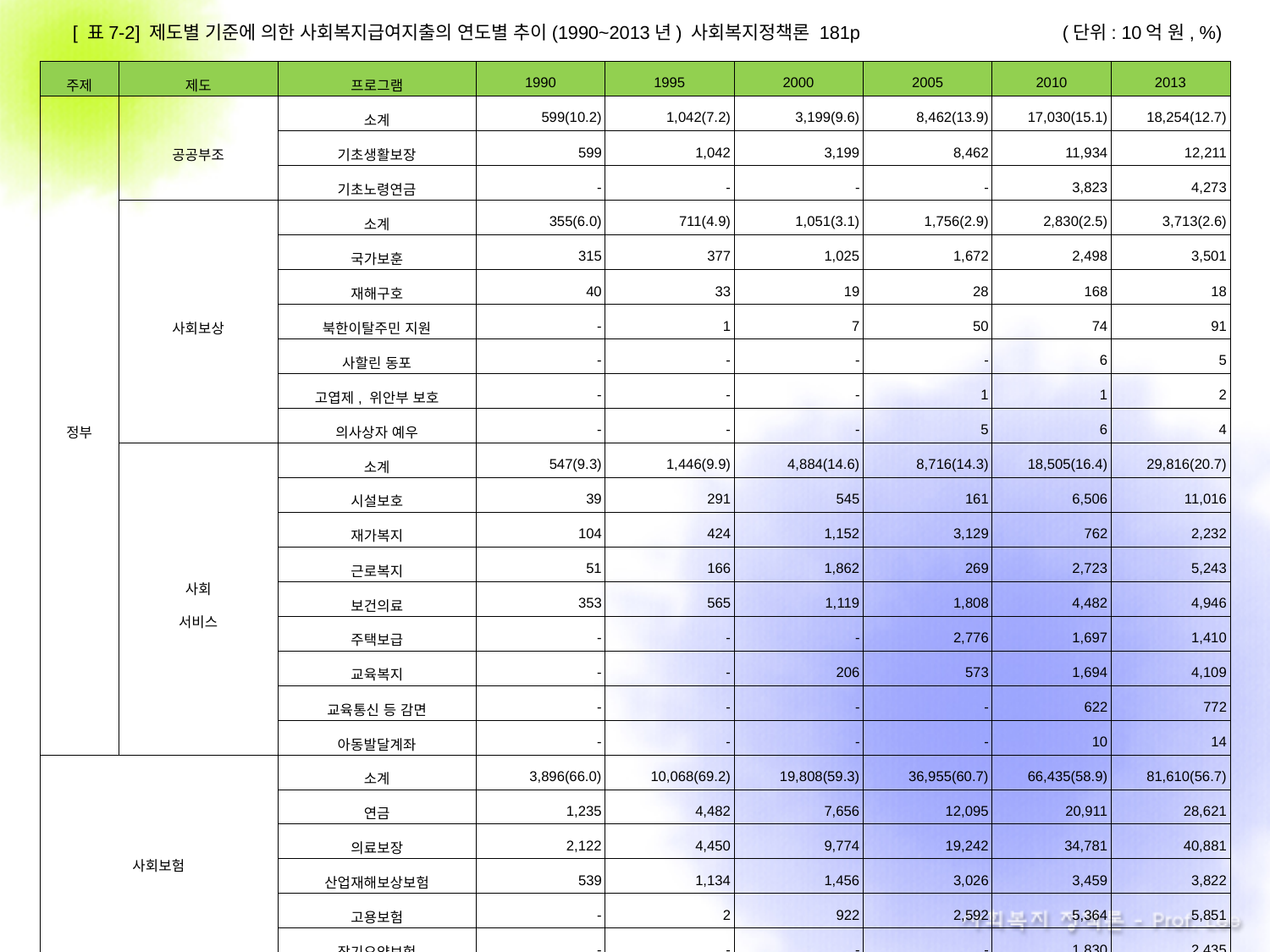

[ 표7-2] 제도별 기준에 의한 사회복지급여지출의 연도별 추이(1990~2013년) 사회복지정책론 181p
(단위: 10억 원, %)
| 주제 | 제도 | 프로그램 | 1990 | 1995 | 2000 | 2005 | 2010 | 2013 |
| --- | --- | --- | --- | --- | --- | --- | --- | --- |
| 정부 | 공공부조 | 소계 | 599(10.2) | 1,042(7.2) | 3,199(9.6) | 8,462(13.9) | 17,030(15.1) | 18,254(12.7) |
|  |  | 기초생활보장 | 599 | 1,042 | 3,199 | 8,462 | 11,934 | 12,211 |
|  |  | 기초노령연금 | - | - | - | - | 3,823 | 4,273 |
|  | 사회보상 | 소계 | 355(6.0) | 711(4.9) | 1,051(3.1) | 1,756(2.9) | 2,830(2.5) | 3,713(2.6) |
|  |  | 국가보훈 | 315 | 377 | 1,025 | 1,672 | 2,498 | 3,501 |
|  |  | 재해구호 | 40 | 33 | 19 | 28 | 168 | 18 |
|  |  | 북한이탈주민 지원 | - | 1 | 7 | 50 | 74 | 91 |
|  |  | 사할린 동포 | - | - | - | - | 6 | 5 |
|  |  | 고엽제, 위안부 보호 | - | - | - | 1 | 1 | 2 |
|  |  | 의사상자 예우 | - | - | - | 5 | 6 | 4 |
|  | 사회 서비스 | 소계 | 547(9.3) | 1,446(9.9) | 4,884(14.6) | 8,716(14.3) | 18,505(16.4) | 29,816(20.7) |
|  |  | 시설보호 | 39 | 291 | 545 | 161 | 6,506 | 11,016 |
|  |  | 재가복지 | 104 | 424 | 1,152 | 3,129 | 762 | 2,232 |
|  |  | 근로복지 | 51 | 166 | 1,862 | 269 | 2,723 | 5,243 |
|  |  | 보건의료 | 353 | 565 | 1,119 | 1,808 | 4,482 | 4,946 |
|  |  | 주택보급 | - | - | - | 2,776 | 1,697 | 1,410 |
|  |  | 교육복지 | - | - | 206 | 573 | 1,694 | 4,109 |
|  |  | 교육통신 등 감면 | - | - | - | - | 622 | 772 |
|  |  | 아동발달계좌 | - | - | - | - | 10 | 14 |
| 사회보험 |  | 소계 | 3,896(66.0) | 10,068(69.2) | 19,808(59.3) | 36,955(60.7) | 66,435(58.9) | 81,610(56.7) |
|  |  | 연금 | 1,235 | 4,482 | 7,656 | 12,095 | 20,911 | 28,621 |
|  |  | 의료보장 | 2,122 | 4,450 | 9,774 | 19,242 | 34,781 | 40,881 |
|  |  | 산업재해보상보험 | 539 | 1,134 | 1,456 | 3,026 | 3,459 | 3,822 |
|  |  | 고용보험 | - | 2 | 922 | 2,592 | 5,364 | 5,851 |
|  |  | 장기요양보험 | - | - | - | - | 1,830 | 2,435 |
| 기업 | 민간복지서비스 | 교통통신 감면 | - | 55 | 272 | 715 | 591 | 573 |
|  | 기업복지 | 소계 | 502 | 1,220(0.4) | 4,193(0.8) | 4,240(1.2) | 6,201(5.5) | 8,924(6.2) |
|  |  | 법정퇴직금 | 359(8.5) | 984(8.4) | 3,474(12.6) | 3,182(7.0) | 4,925(4.4) | 4,214(2.9) |
|  |  | 퇴직연금 | - | - | - | - | - | 2,733 |
|  |  | 산전후휴가급여 | - | - | 212 | 307 | 563 | 701 |
|  |  | 유급질병휴가급여 | 143 | 235 | 506 | 751 | 714 | 1,277 |
| 사회복지지출 |  |  | 5,900 (100.0) | 14,542 (100.0) | 33,407 (100.0) | 60,842 (100.0) | 112,828 | 143,983 (100.0) |